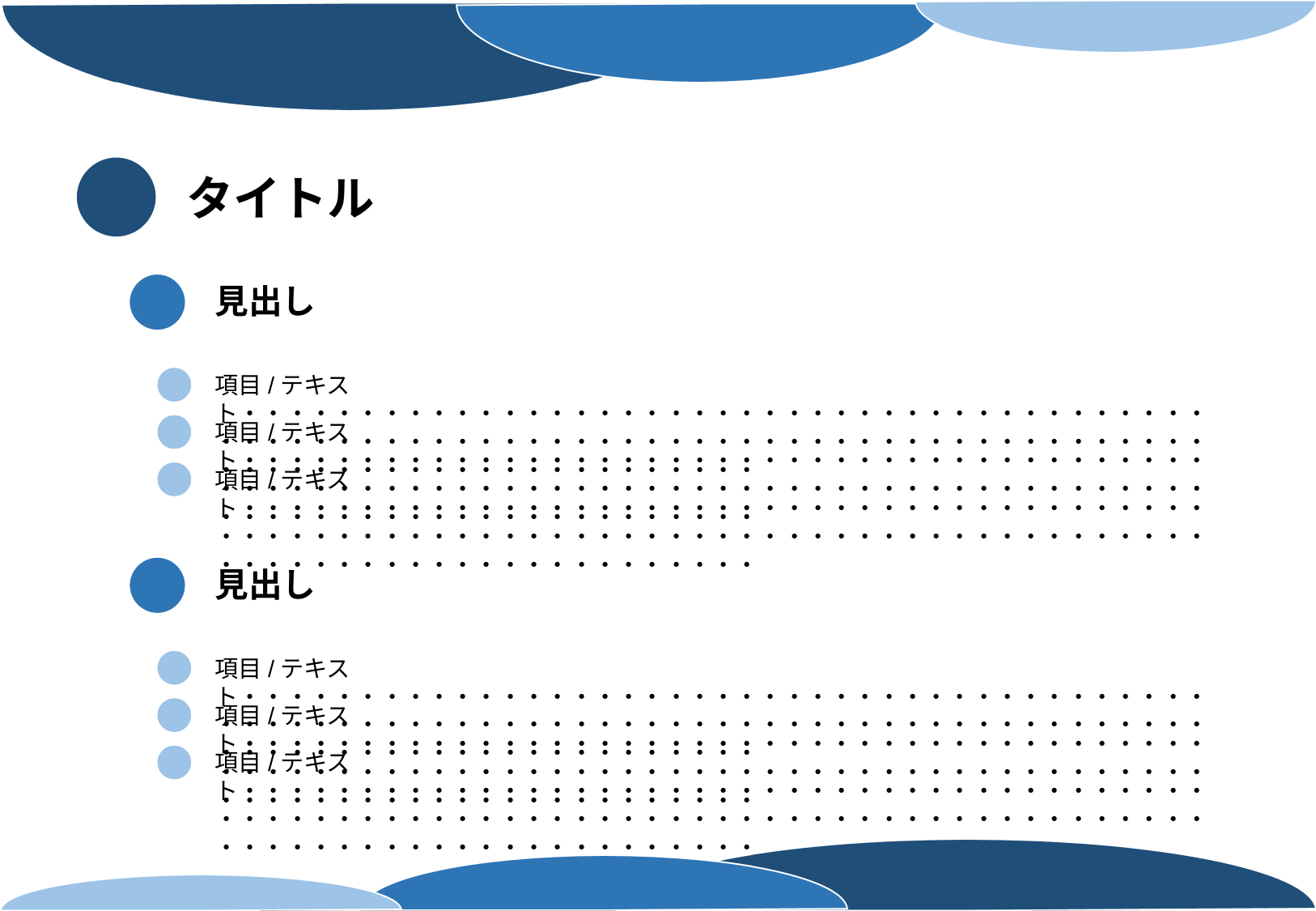

タイトル

見出し
項目/テキスト・・・・・・・・・・・・・・・・・・・・・・・・・・・・・・・・・・・・・・・・・・・・・・・・・・・・・・・・・・・・・・・・・・・・・・・・・・・・・・・・・・・・・・・・・・・・・・・・・・・・・・・・・・

項目/テキスト・・・・・・・・・・・・・・・・・・・・・・・・・・・・・・・・・・・・・・・・・・・・・・・・・・・・・・・・・・・・・・・・・・・・・・・・・・・・・・・・・・・・・・・・・・・・・・・・・・・・・・・・・・

項目/テキスト・・・・・・・・・・・・・・・・・・・・・・・・・・・・・・・・・・・・・・・・・・・・・・・・・・・・・・・・・・・・・・・・・・・・・・・・・・・・・・・・・・・・・・・・・・・・・・・・・・・・・・・・・・

見出し
項目/テキスト・・・・・・・・・・・・・・・・・・・・・・・・・・・・・・・・・・・・・・・・・・・・・・・・・・・・・・・・・・・・・・・・・・・・・・・・・・・・・・・・・・・・・・・・・・・・・・・・・・・・・・・・・・

項目/テキスト・・・・・・・・・・・・・・・・・・・・・・・・・・・・・・・・・・・・・・・・・・・・・・・・・・・・・・・・・・・・・・・・・・・・・・・・・・・・・・・・・・・・・・・・・・・・・・・・・・・・・・・・・・

項目/テキスト・・・・・・・・・・・・・・・・・・・・・・・・・・・・・・・・・・・・・・・・・・・・・・・・・・・・・・・・・・・・・・・・・・・・・・・・・・・・・・・・・・・・・・・・・・・・・・・・・・・・・・・・・・